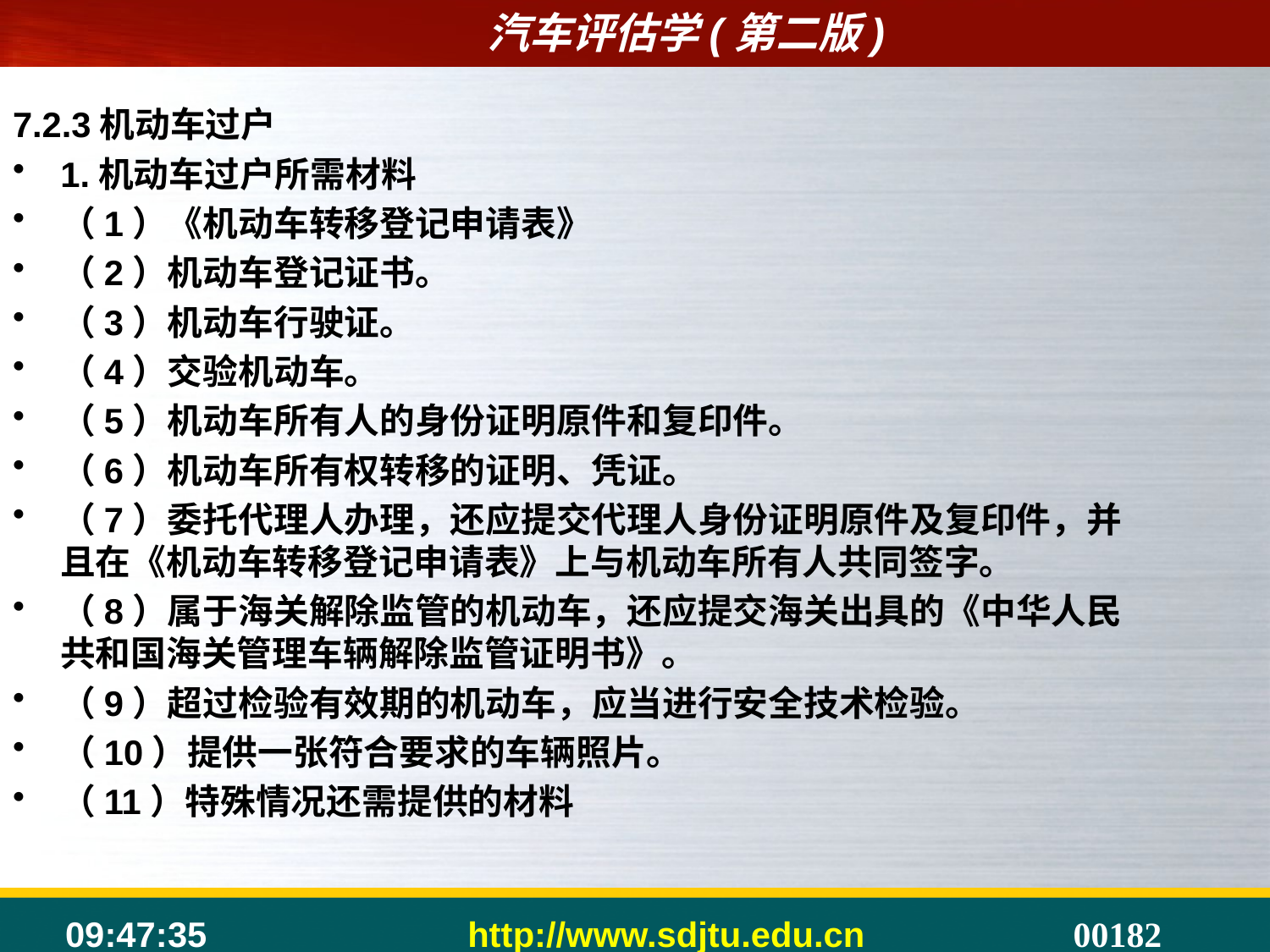

7.2.3机动车过户
1.机动车过户所需材料
（1）《机动车转移登记申请表》
（2）机动车登记证书。
（3）机动车行驶证。
（4）交验机动车。
（5）机动车所有人的身份证明原件和复印件。
（6）机动车所有权转移的证明、凭证。
（7）委托代理人办理，还应提交代理人身份证明原件及复印件，并且在《机动车转移登记申请表》上与机动车所有人共同签字。
（8）属于海关解除监管的机动车，还应提交海关出具的《中华人民共和国海关管理车辆解除监管证明书》。
（9）超过检验有效期的机动车，应当进行安全技术检验。
（10）提供一张符合要求的车辆照片。
（11）特殊情况还需提供的材料